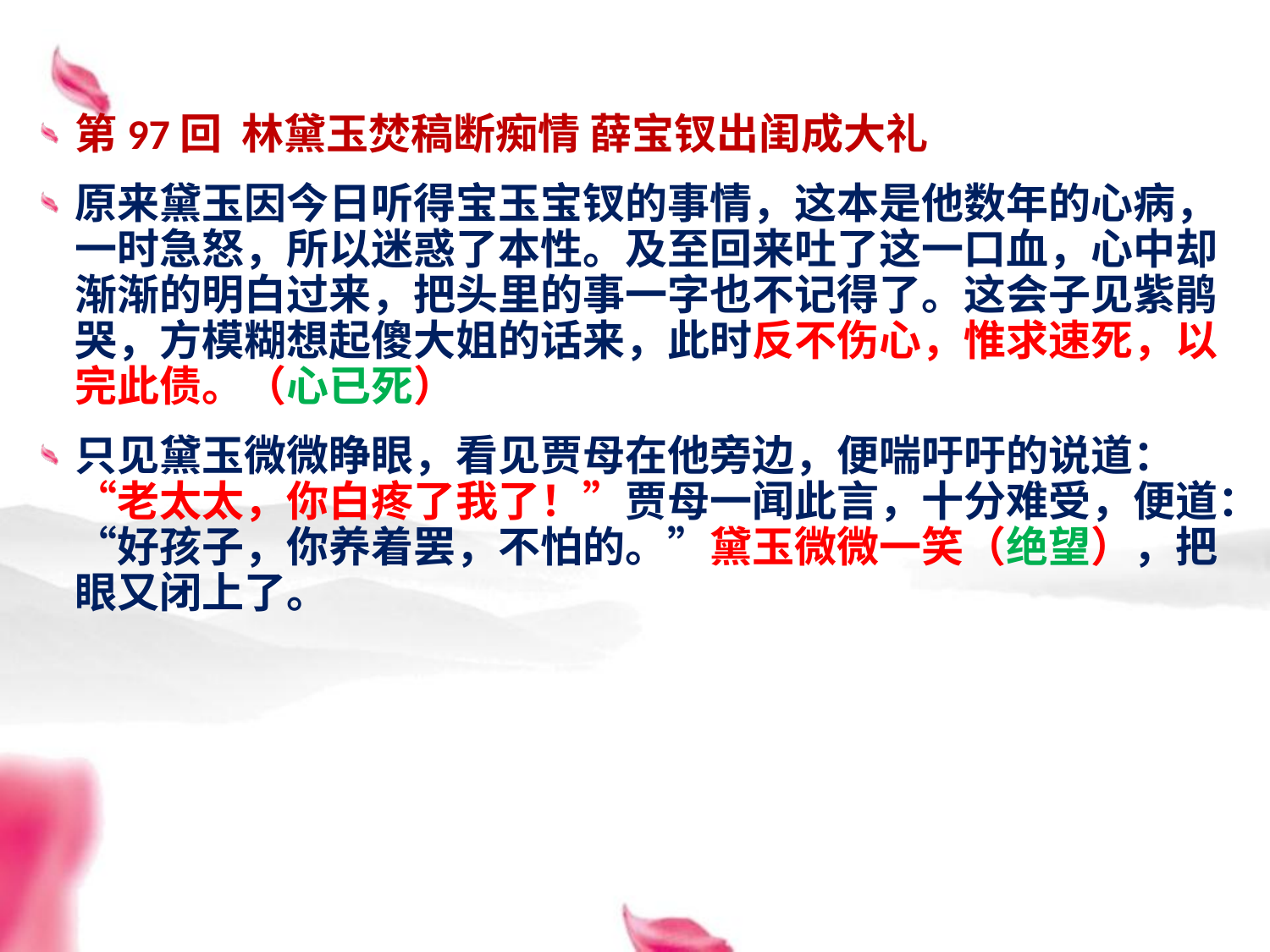

第97回  林黛玉焚稿断痴情 薛宝钗出闺成大礼
原来黛玉因今日听得宝玉宝钗的事情，这本是他数年的心病，一时急怒，所以迷惑了本性。及至回来吐了这一口血，心中却渐渐的明白过来，把头里的事一字也不记得了。这会子见紫鹃哭，方模糊想起傻大姐的话来，此时反不伤心，惟求速死，以完此债。（心已死）
只见黛玉微微睁眼，看见贾母在他旁边，便喘吁吁的说道：“老太太，你白疼了我了！”贾母一闻此言，十分难受，便道：“好孩子，你养着罢，不怕的。”黛玉微微一笑（绝望），把眼又闭上了。